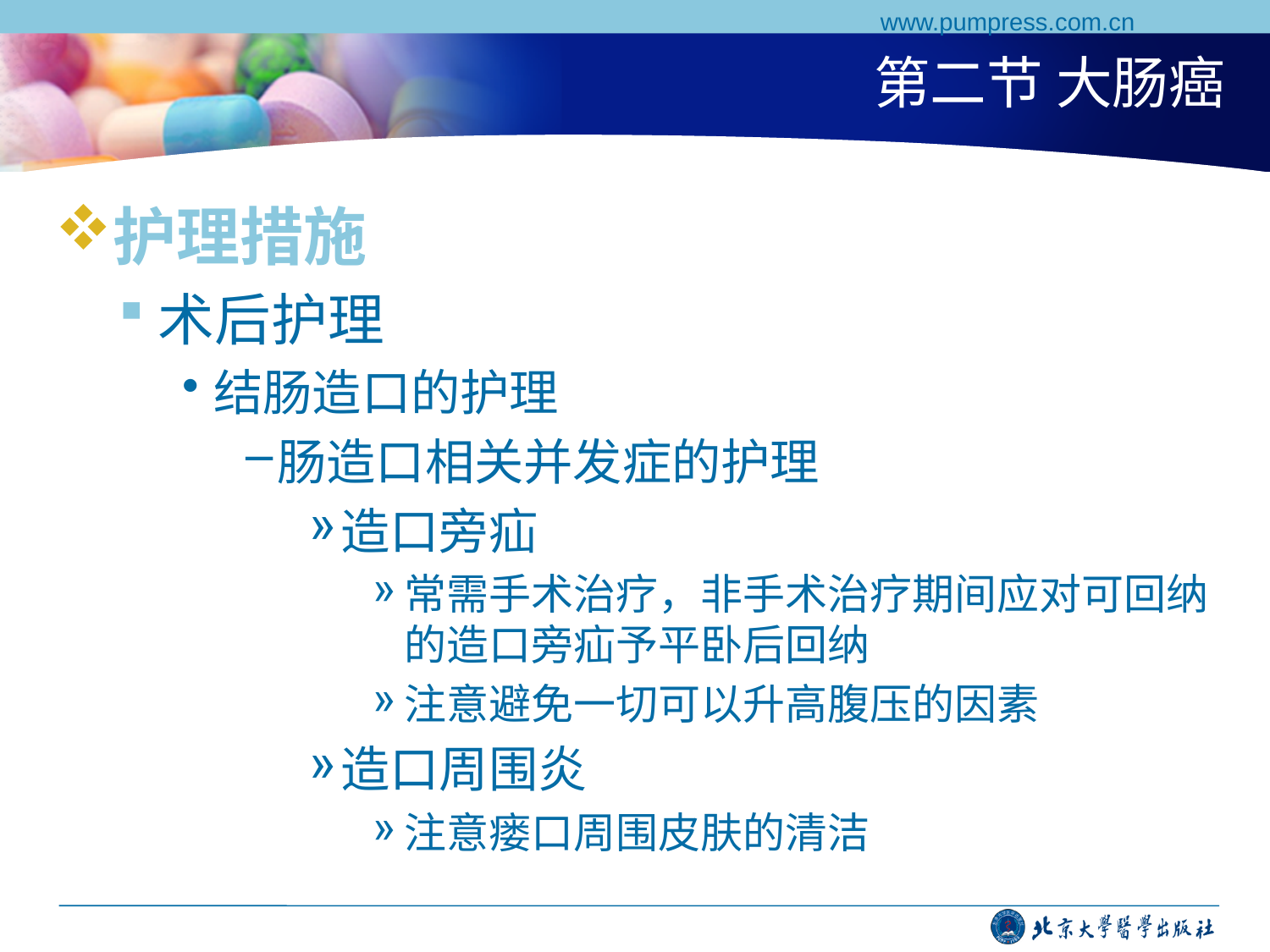

www.pumpress.com.cn
# 第二节 大肠癌
护理措施
术后护理
结肠造口的护理
肠造口相关并发症的护理
造口旁疝
常需手术治疗，非手术治疗期间应对可回纳的造口旁疝予平卧后回纳
注意避免一切可以升高腹压的因素
造口周围炎
注意瘘口周围皮肤的清洁